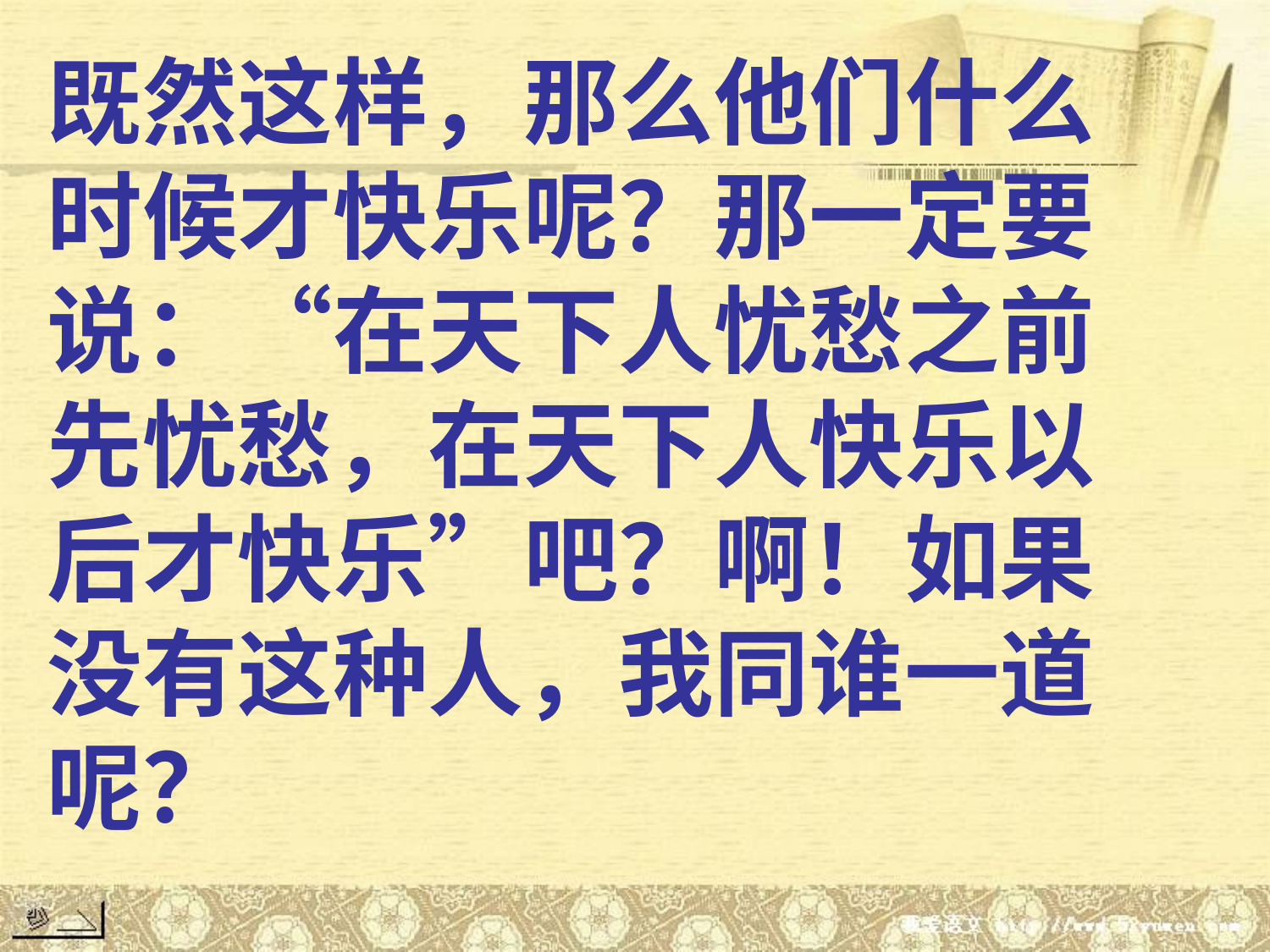

既然这样，那么他们什么时候才快乐呢？那一定要说：“在天下人忧愁之前先忧愁，在天下人快乐以后才快乐”吧？啊！如果没有这种人，我同谁一道呢？